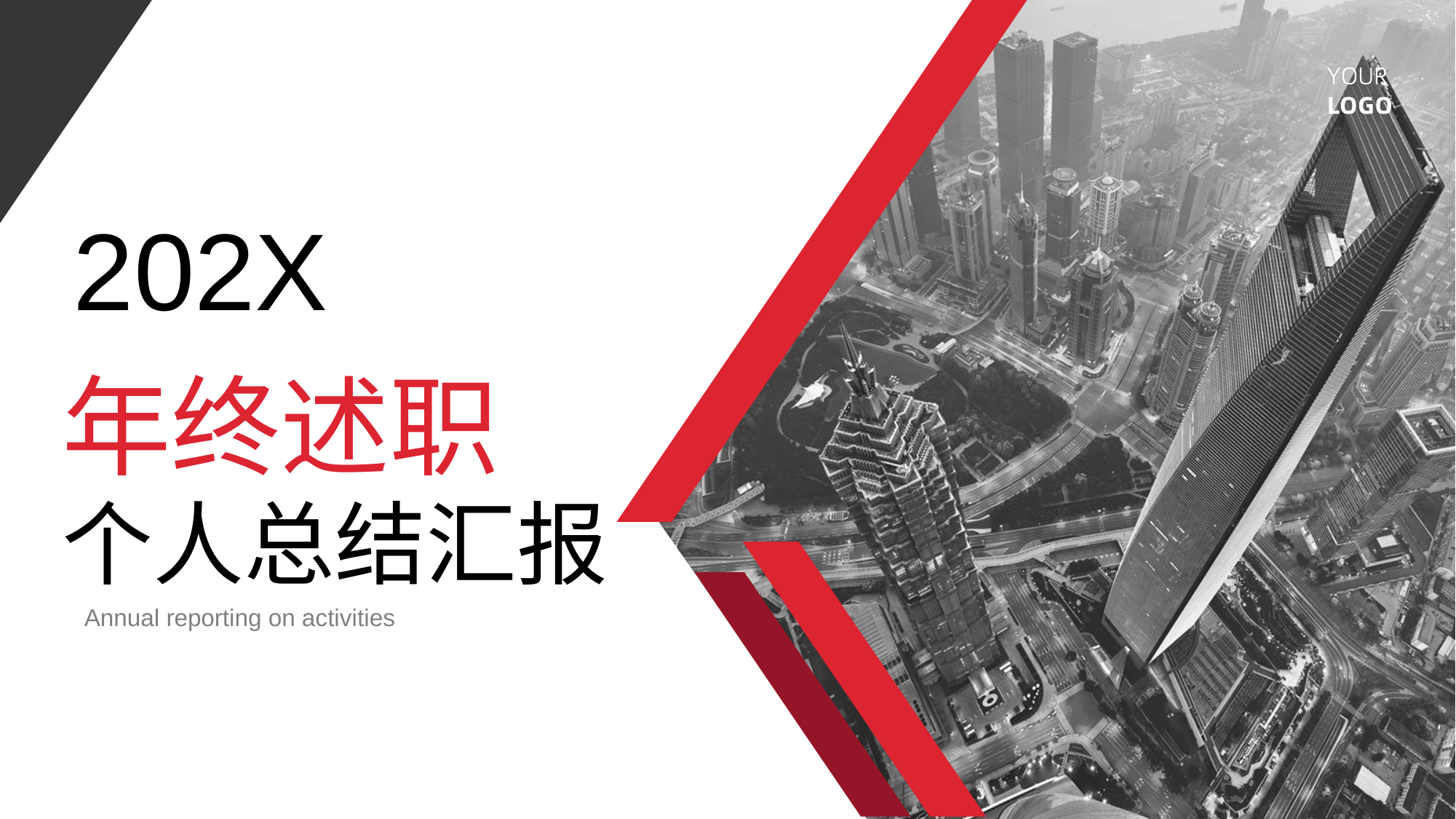

202X
年终述职
个人总结汇报

Annual reporting on activities